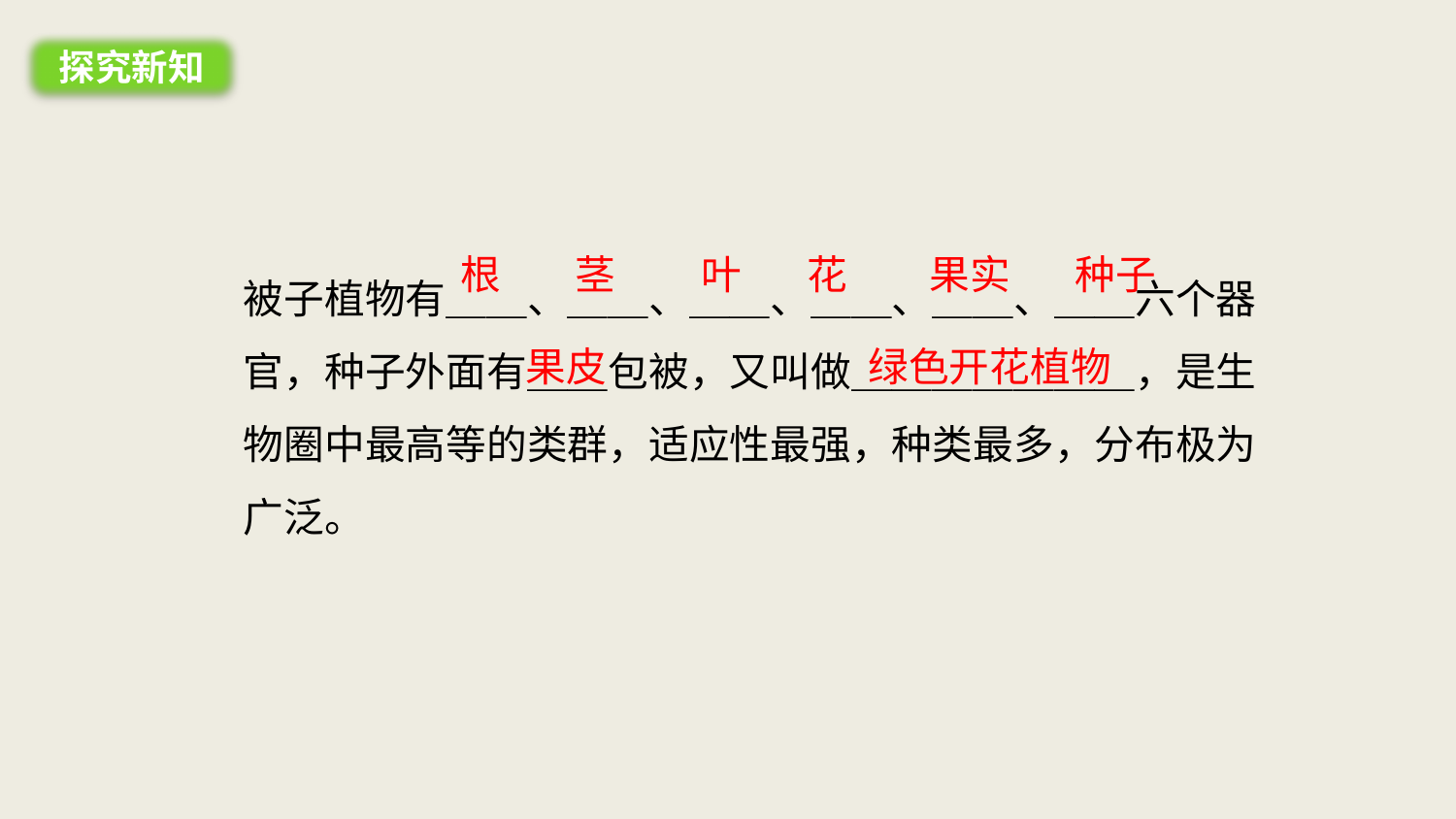

探究新知

花
被子植物有＿＿、＿＿、＿＿、＿＿、＿＿、＿＿六个器官，种子外面有＿＿包被，又叫做＿＿＿＿＿＿＿，是生物圈中最高等的类群，适应性最强，种类最多，分布极为
广泛。
根
茎
叶
果实
种子
果皮
绿色开花植物